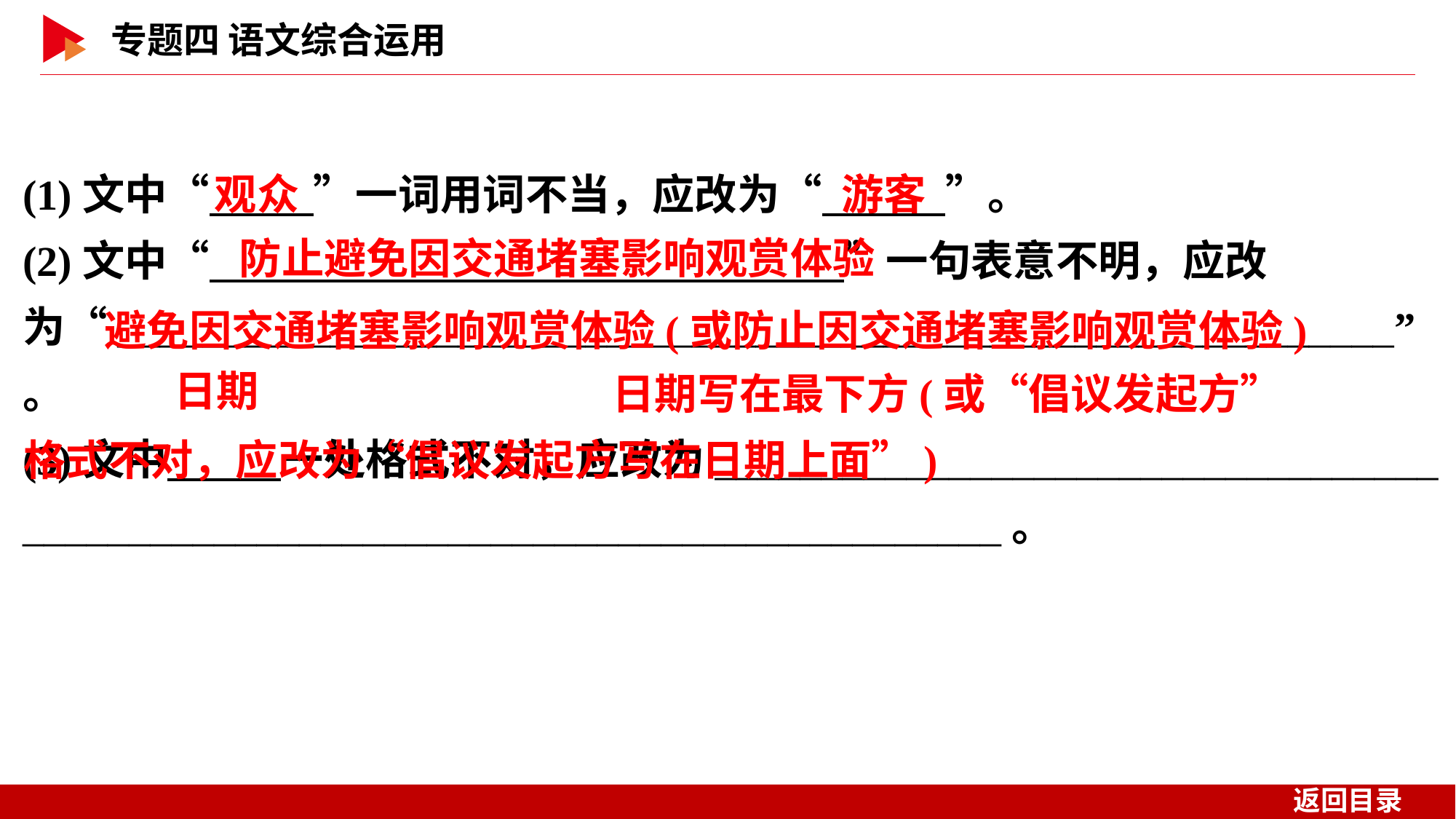

(1)文中“　  　”一词用词不当，应改为“　    　”。
(2)文中“　                                                         　”一句表意不明，应改为“____________________________________________________________”。
(3)文中　   　一处格式不对，应改为__________________________________
______________________________________________。
观众
游客
防止避免因交通堵塞影响观赏体验
　避免因交通堵塞影响观赏体验(或防止因交通堵塞影响观赏体验)
日期
                                                            日期写在最下方(或“倡议发起方”_
格式不对，应改为“倡议发起方写在日期上面”)